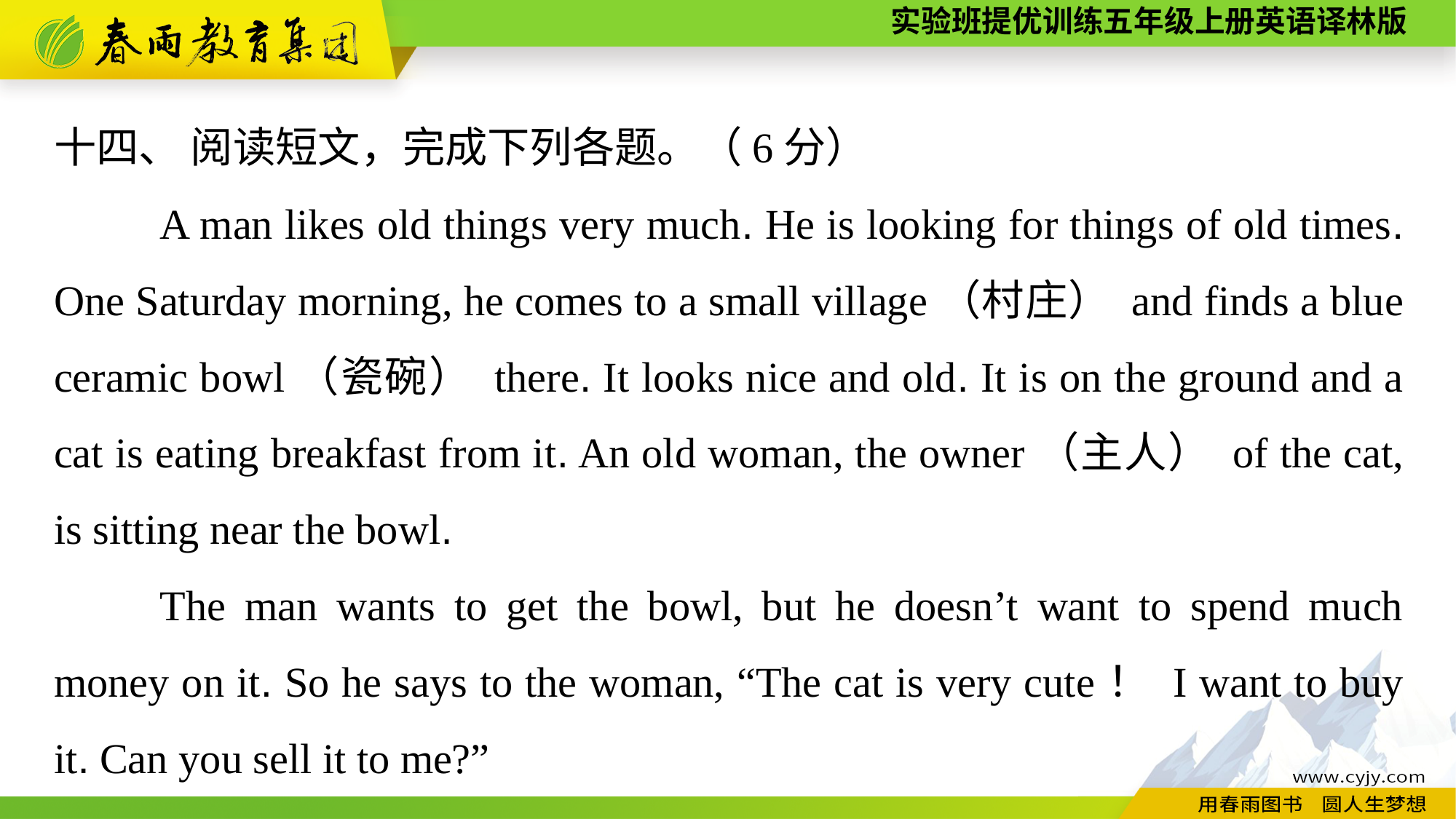

十四、 阅读短文，完成下列各题。（6分）
A man likes old things very much. He is looking for things of old times. One Saturday morning, he comes to a small village（村庄） and finds a blue ceramic bowl（瓷碗） there. It looks nice and old. It is on the ground and a cat is eating breakfast from it. An old woman, the owner（主人） of the cat, is sitting near the bowl.
The man wants to get the bowl, but he doesn’t want to spend much money on it. So he says to the woman, “The cat is very cute！ I want to buy it. Can you sell it to me?”